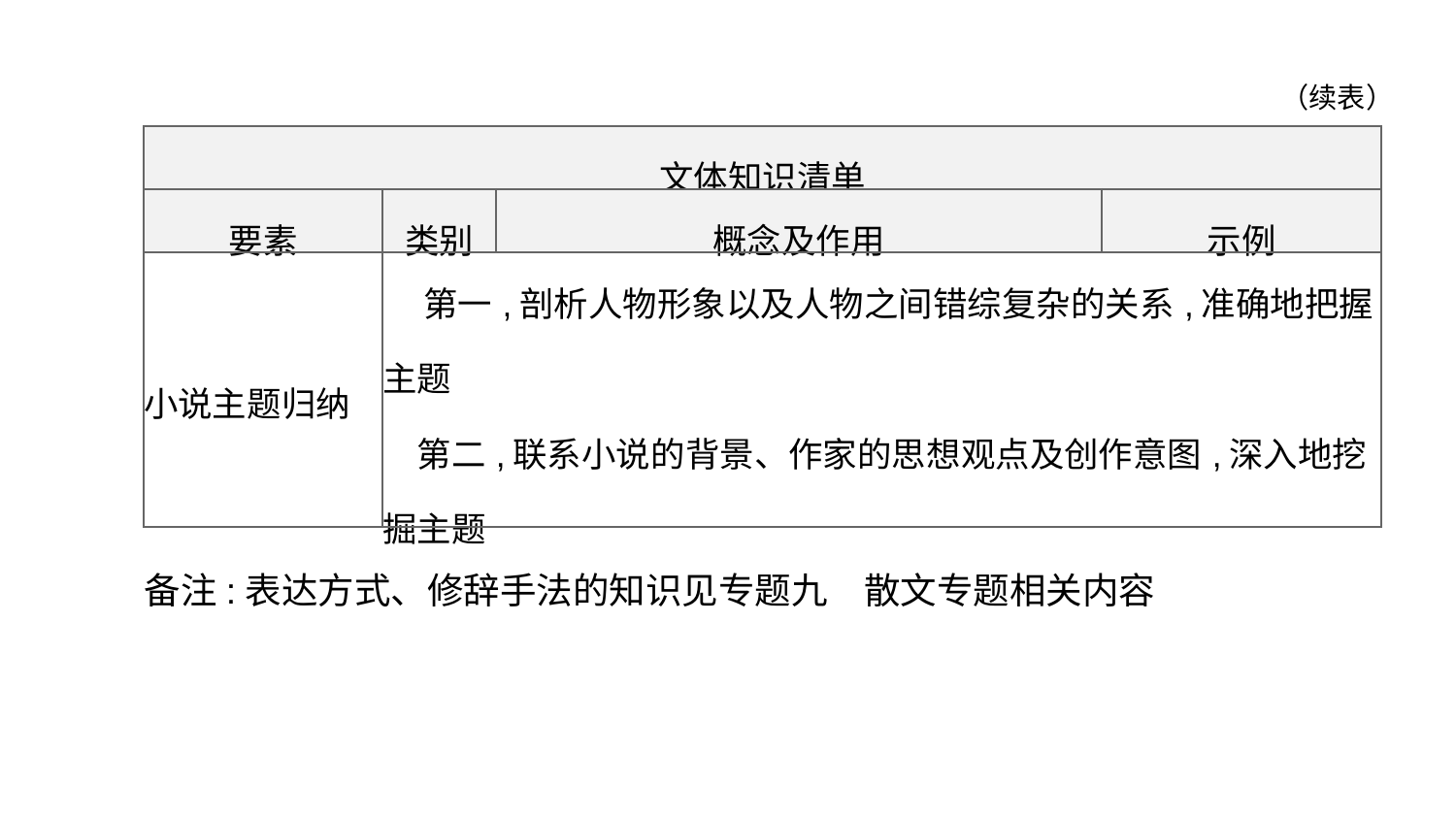

（续表）
| 文体知识清单 |  |  |  |
| --- | --- | --- | --- |
| 要素 | 类别 | 概念及作用 | 示例 |
| 小说主题归纳 | 第一,剖析人物形象以及人物之间错综复杂的关系,准确地把握主题 　第二,联系小说的背景、作家的思想观点及创作意图,深入地挖掘主题 |  |  |
备注:表达方式、修辞手法的知识见专题九　散文专题相关内容